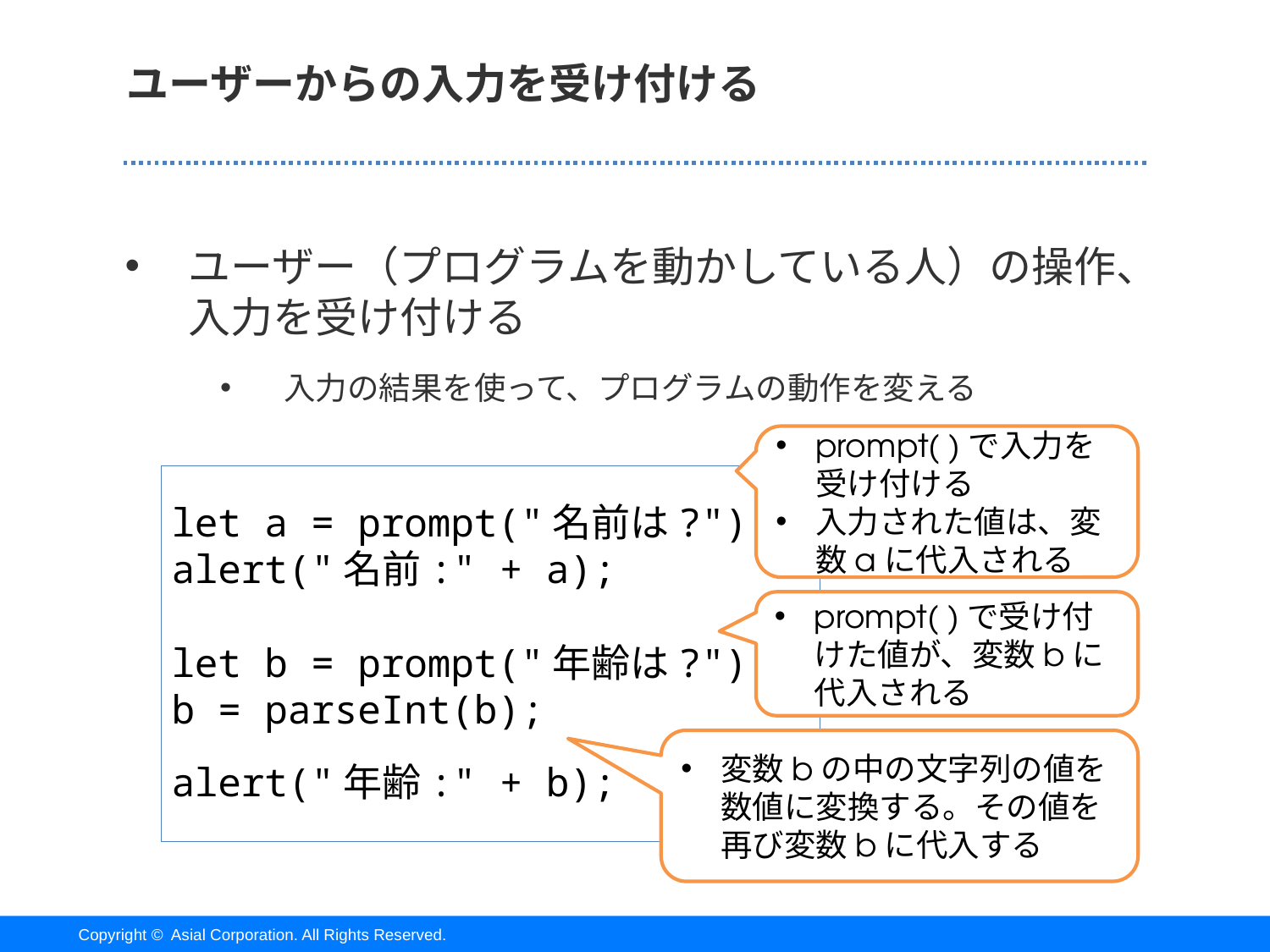

# ユーザーからの入力を受け付ける
ユーザー（プログラムを動かしている人）の操作、入力を受け付ける
入力の結果を使って、プログラムの動作を変える
prompt( )で入力を受け付ける
入力された値は、変数aに代入される
let a = prompt("名前は?");
alert("名前:" + a);

let b = prompt("年齢は?");
b = parseInt(b);
alert("年齢:" + b);
prompt( )で受け付けた値が、変数bに代入される
変数bの中の文字列の値を数値に変換する。その値を再び変数bに代入する